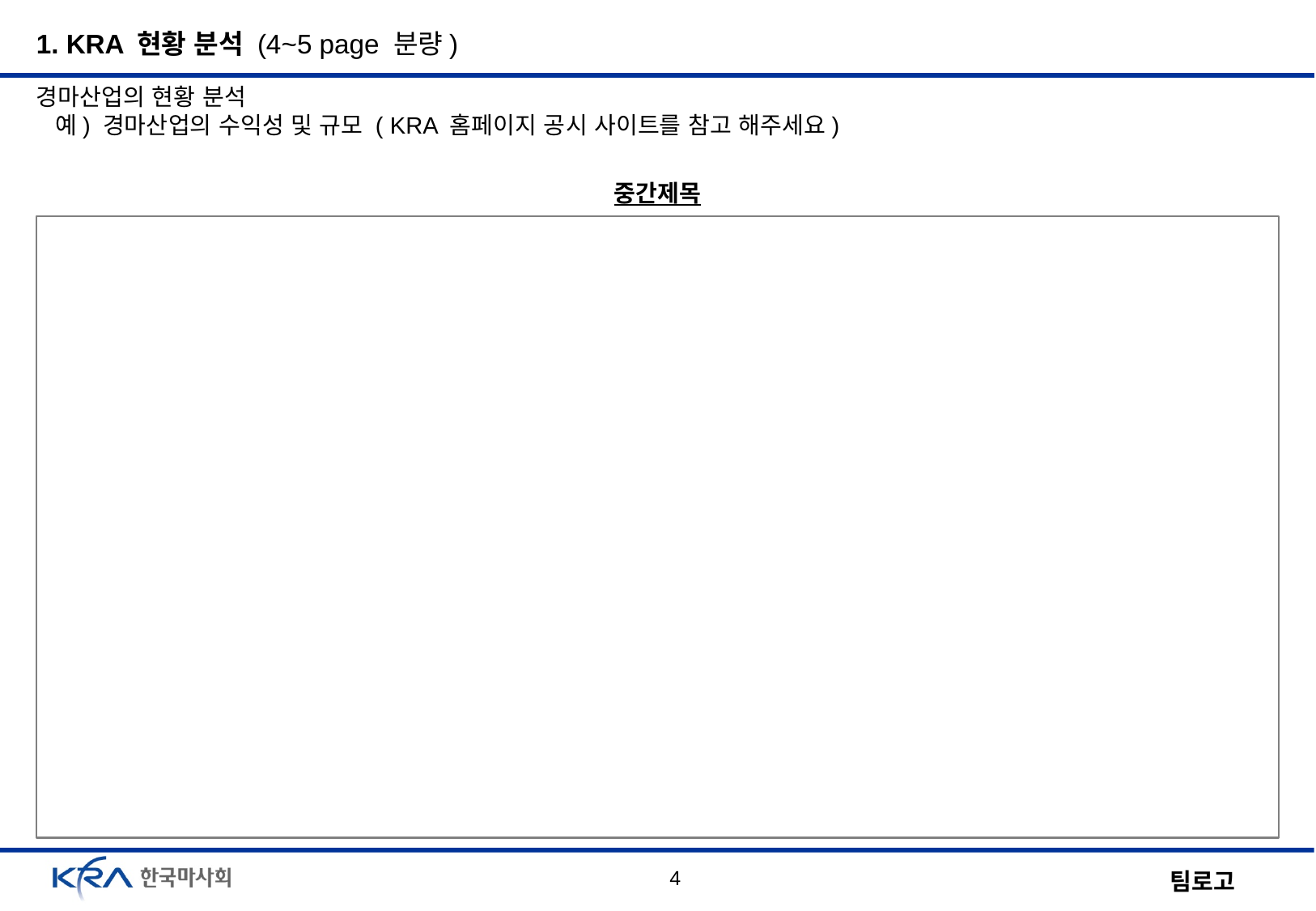

1. KRA 현황 분석 (4~5 page 분량)
경마산업의 현황 분석
  예) 경마산업의 수익성 및 규모 ( KRA 홈페이지 공시 사이트를 참고 해주세요)
중간제목

4